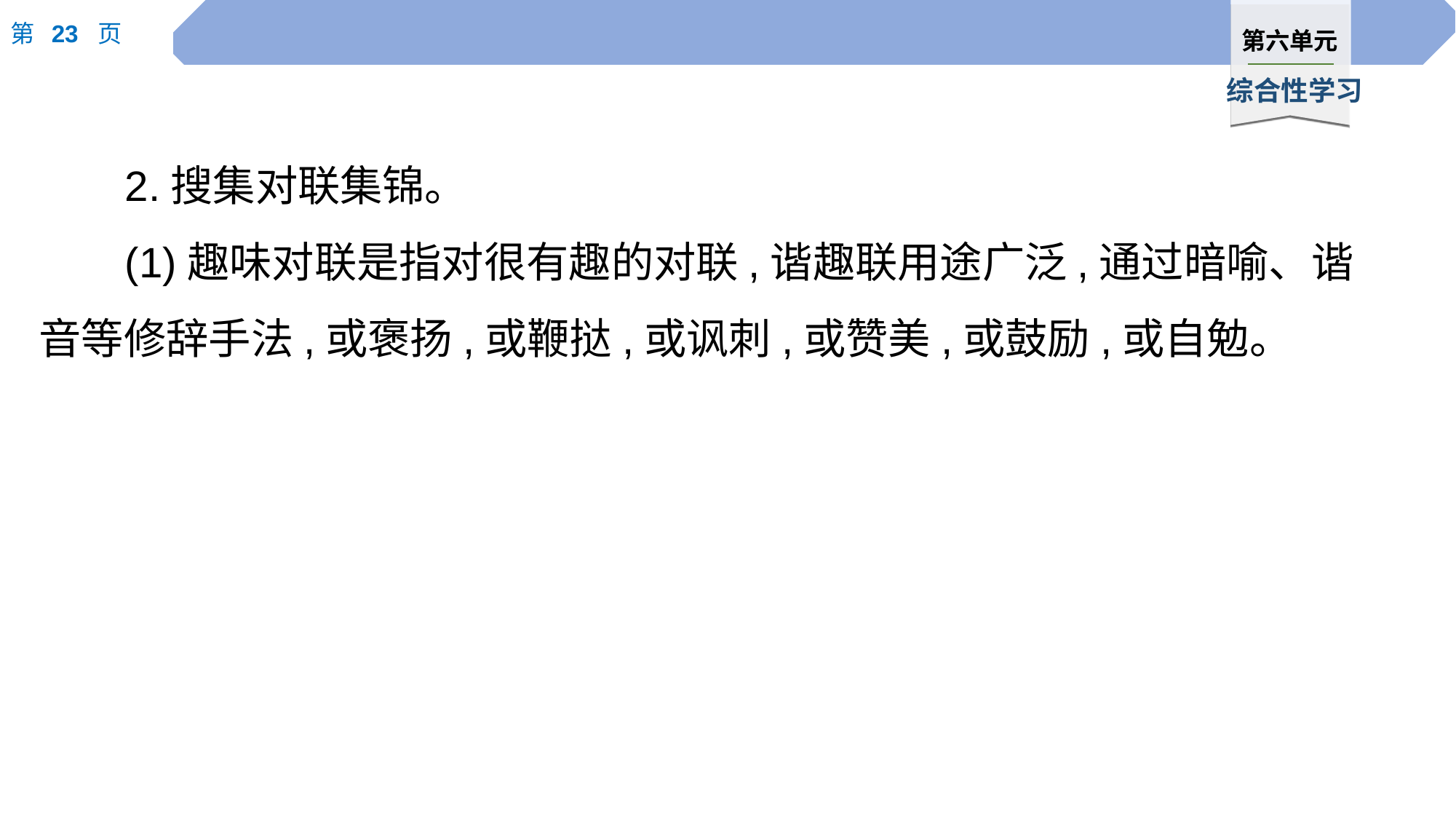

2.搜集对联集锦。
(1)趣味对联是指对很有趣的对联,谐趣联用途广泛,通过暗喻、谐音等修辞手法,或褒扬,或鞭挞,或讽刺,或赞美,或鼓励,或自勉。